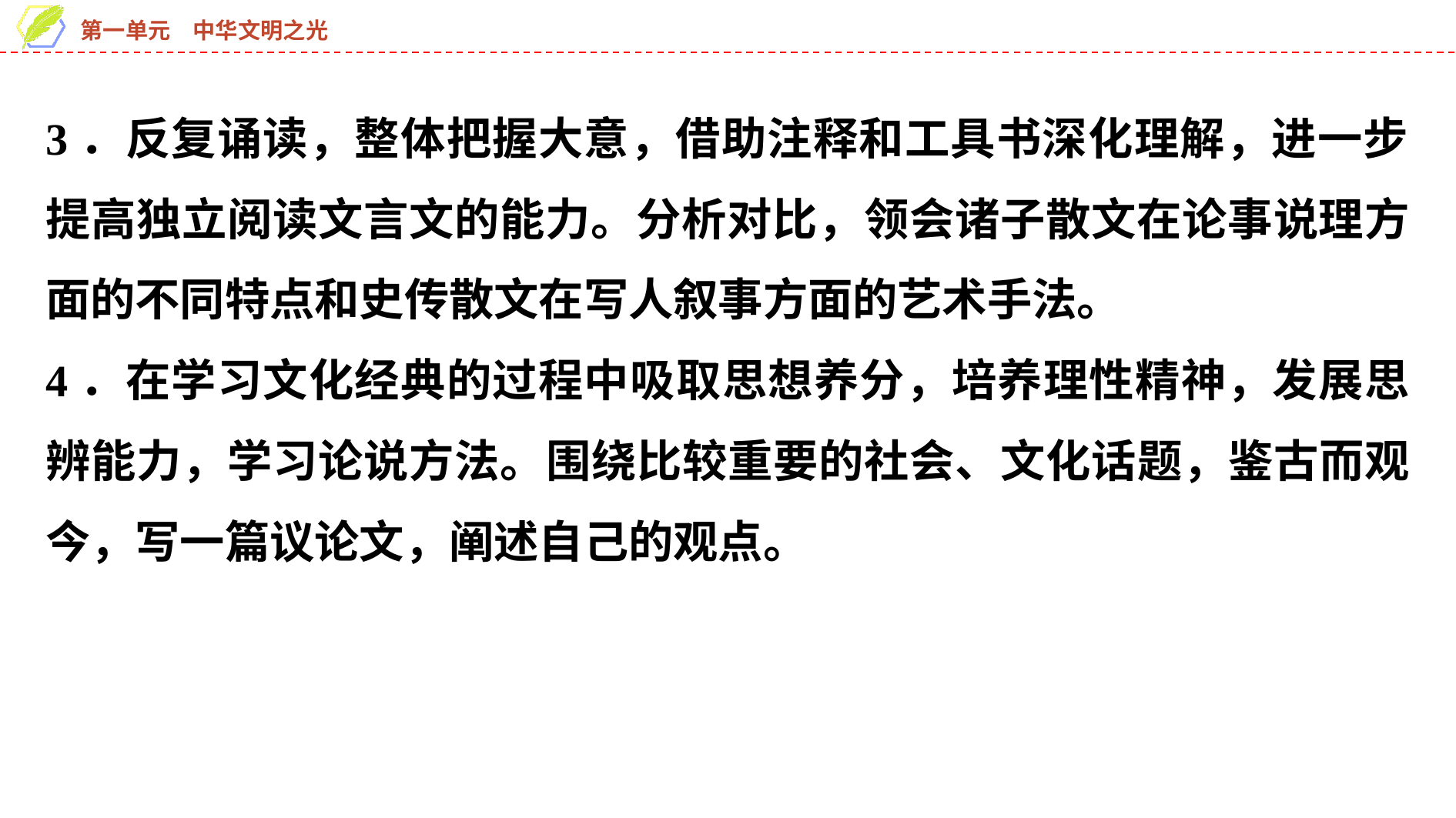

3．反复诵读，整体把握大意，借助注释和工具书深化理解，进一步提高独立阅读文言文的能力。分析对比，领会诸子散文在论事说理方面的不同特点和史传散文在写人叙事方面的艺术手法。
4．在学习文化经典的过程中吸取思想养分，培养理性精神，发展思辨能力，学习论说方法。围绕比较重要的社会、文化话题，鉴古而观今，写一篇议论文，阐述自己的观点。